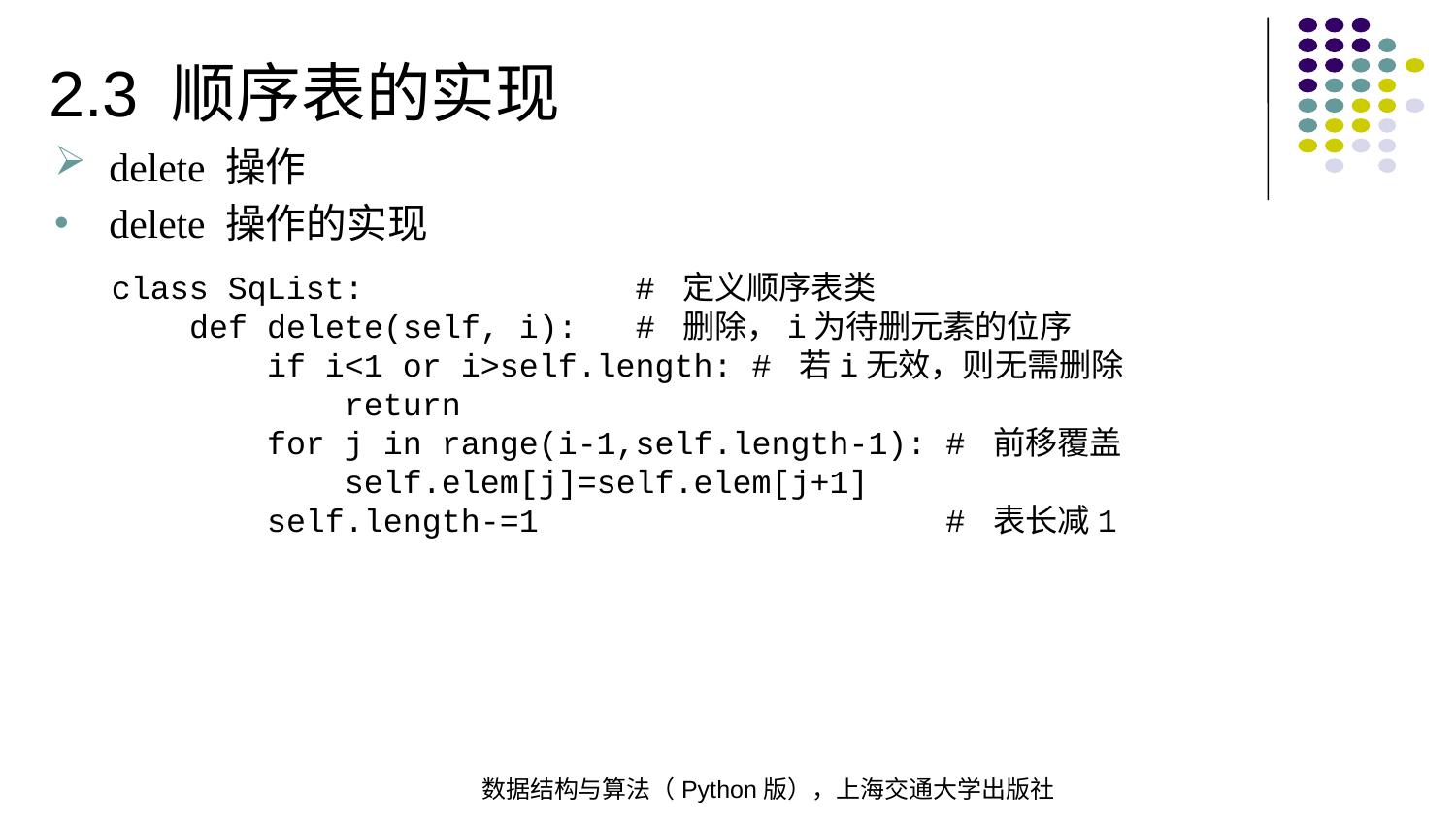

2.3 顺序表的实现
delete 操作
delete 操作的实现
class SqList:              # 定义顺序表类
    def delete(self, i):   # 删除，i为待删元素的位序
        if i<1 or i>self.length: # 若i无效，则无需删除
            return
        for j in range(i-1,self.length-1): # 前移覆盖
            self.elem[j]=self.elem[j+1]
        self.length-=1                     # 表长减1